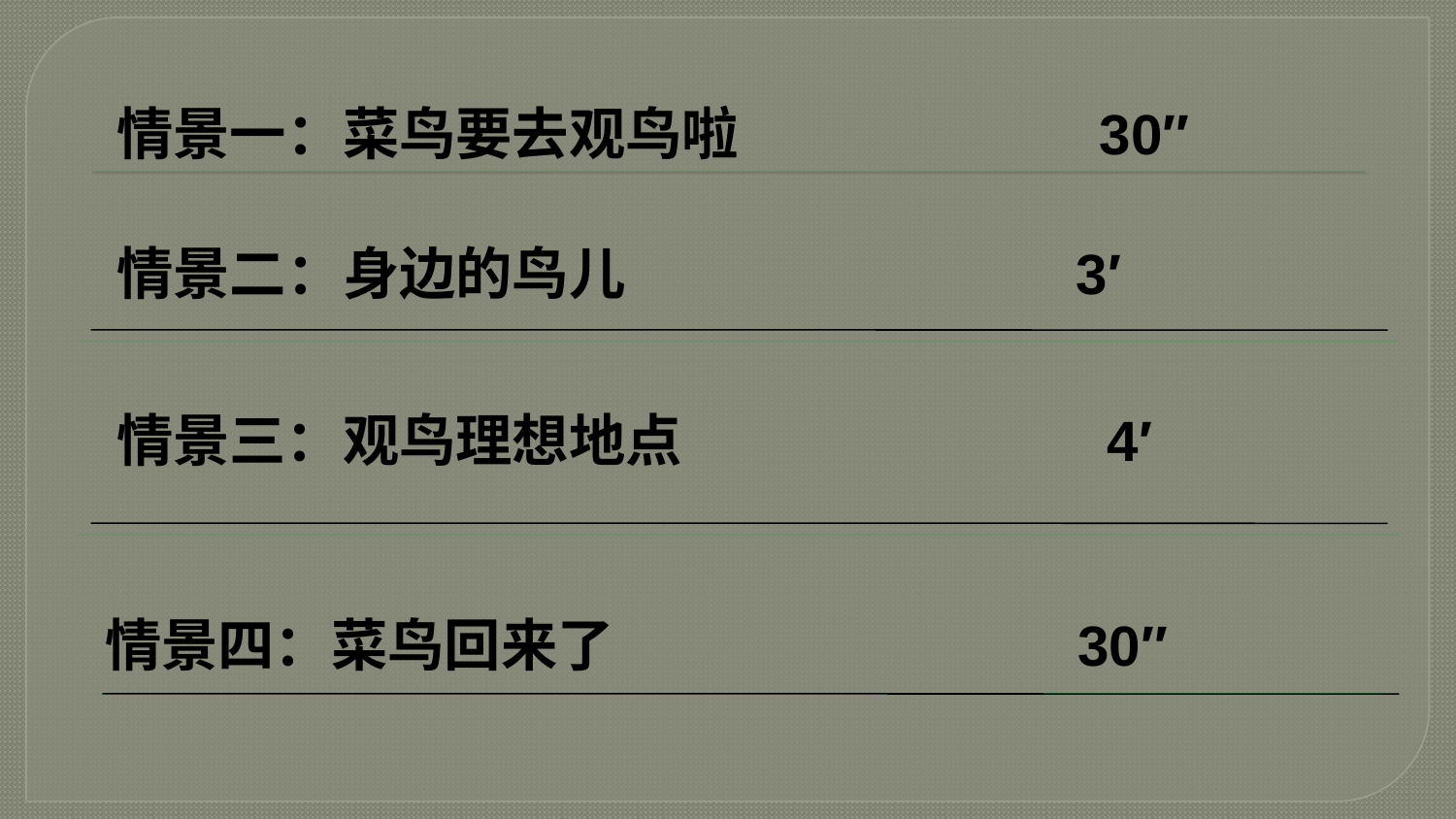

情景一：菜鸟要去观鸟啦                           30″

情景二：身边的鸟儿                                  3′
情景三：观鸟理想地点                                4′
情景四：菜鸟回来了                                   30″